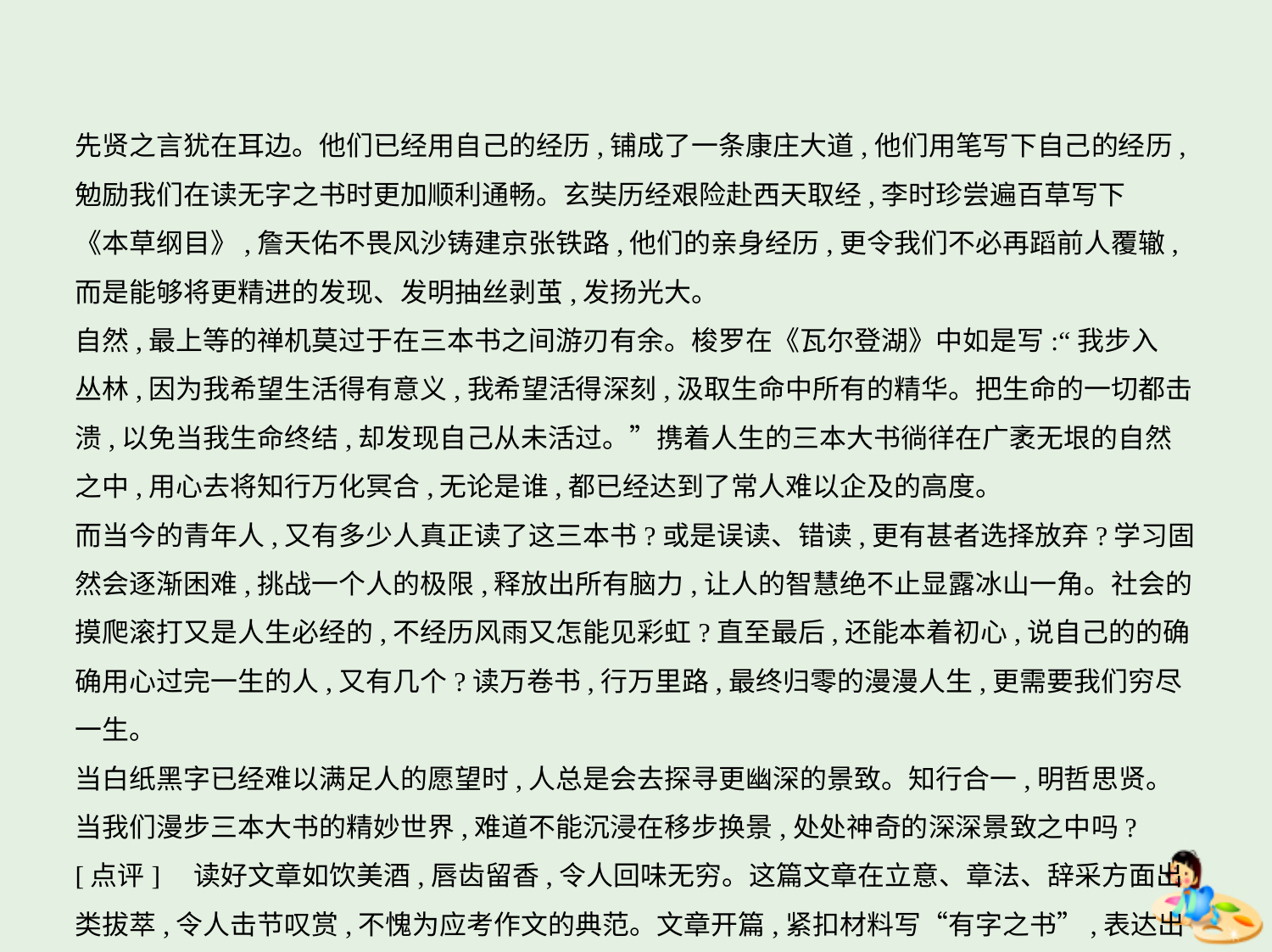

先贤之言犹在耳边。他们已经用自己的经历,铺成了一条康庄大道,他们用笔写下自己的经历,
勉励我们在读无字之书时更加顺利通畅。玄奘历经艰险赴西天取经,李时珍尝遍百草写下
《本草纲目》,詹天佑不畏风沙铸建京张铁路,他们的亲身经历,更令我们不必再蹈前人覆辙,
而是能够将更精进的发现、发明抽丝剥茧,发扬光大。
自然,最上等的禅机莫过于在三本书之间游刃有余。梭罗在《瓦尔登湖》中如是写:“我步入
丛林,因为我希望生活得有意义,我希望活得深刻,汲取生命中所有的精华。把生命的一切都击
溃,以免当我生命终结,却发现自己从未活过。”携着人生的三本大书徜徉在广袤无垠的自然
之中,用心去将知行万化冥合,无论是谁,都已经达到了常人难以企及的高度。
而当今的青年人,又有多少人真正读了这三本书?或是误读、错读,更有甚者选择放弃?学习固
然会逐渐困难,挑战一个人的极限,释放出所有脑力,让人的智慧绝不止显露冰山一角。社会的
摸爬滚打又是人生必经的,不经历风雨又怎能见彩虹?直至最后,还能本着初心,说自己的的确
确用心过完一生的人,又有几个?读万卷书,行万里路,最终归零的漫漫人生,更需要我们穷尽一生。
当白纸黑字已经难以满足人的愿望时,人总是会去探寻更幽深的景致。知行合一,明哲思贤。
当我们漫步三本大书的精妙世界,难道不能沉浸在移步换景,处处神奇的深深景致之中吗?
[点评]　读好文章如饮美酒,唇齿留香,令人回味无穷。这篇文章在立意、章法、辞采方面出
类拔萃,令人击节叹赏,不愧为应考作文的典范。文章开篇,紧扣材料写“有字之书”,表达出
彩,可谓“凤头”。接着,探究“书”的内涵及随着年龄变化对不同类型书的解读。然后,深入